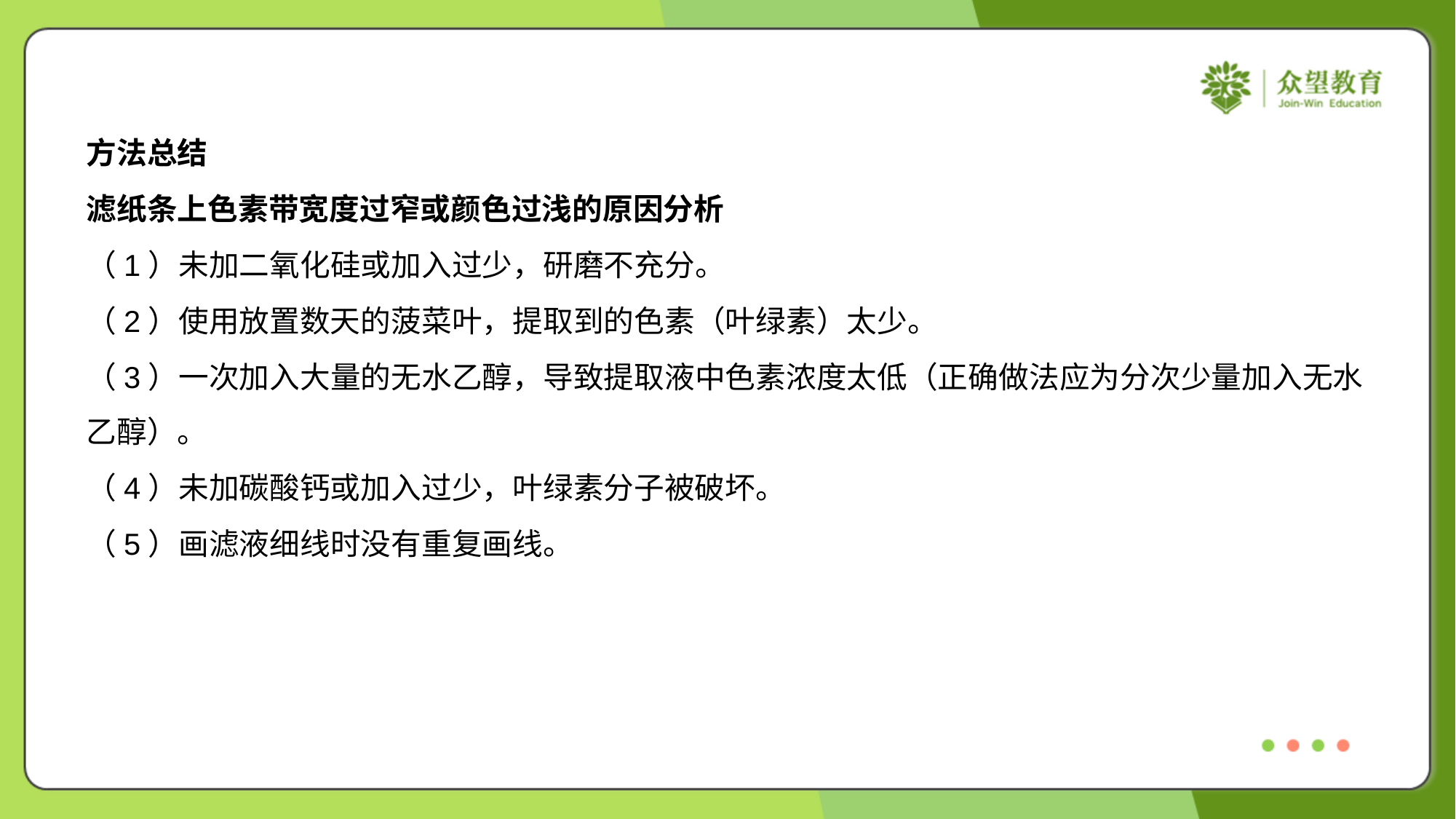

方法总结
滤纸条上色素带宽度过窄或颜色过浅的原因分析
（1）未加二氧化硅或加入过少，研磨不充分。
（2）使用放置数天的菠菜叶，提取到的色素（叶绿素）太少。
（3）一次加入大量的无水乙醇，导致提取液中色素浓度太低（正确做法应为分次少量加入无水
乙醇）。
（4）未加碳酸钙或加入过少，叶绿素分子被破坏。
（5）画滤液细线时没有重复画线。